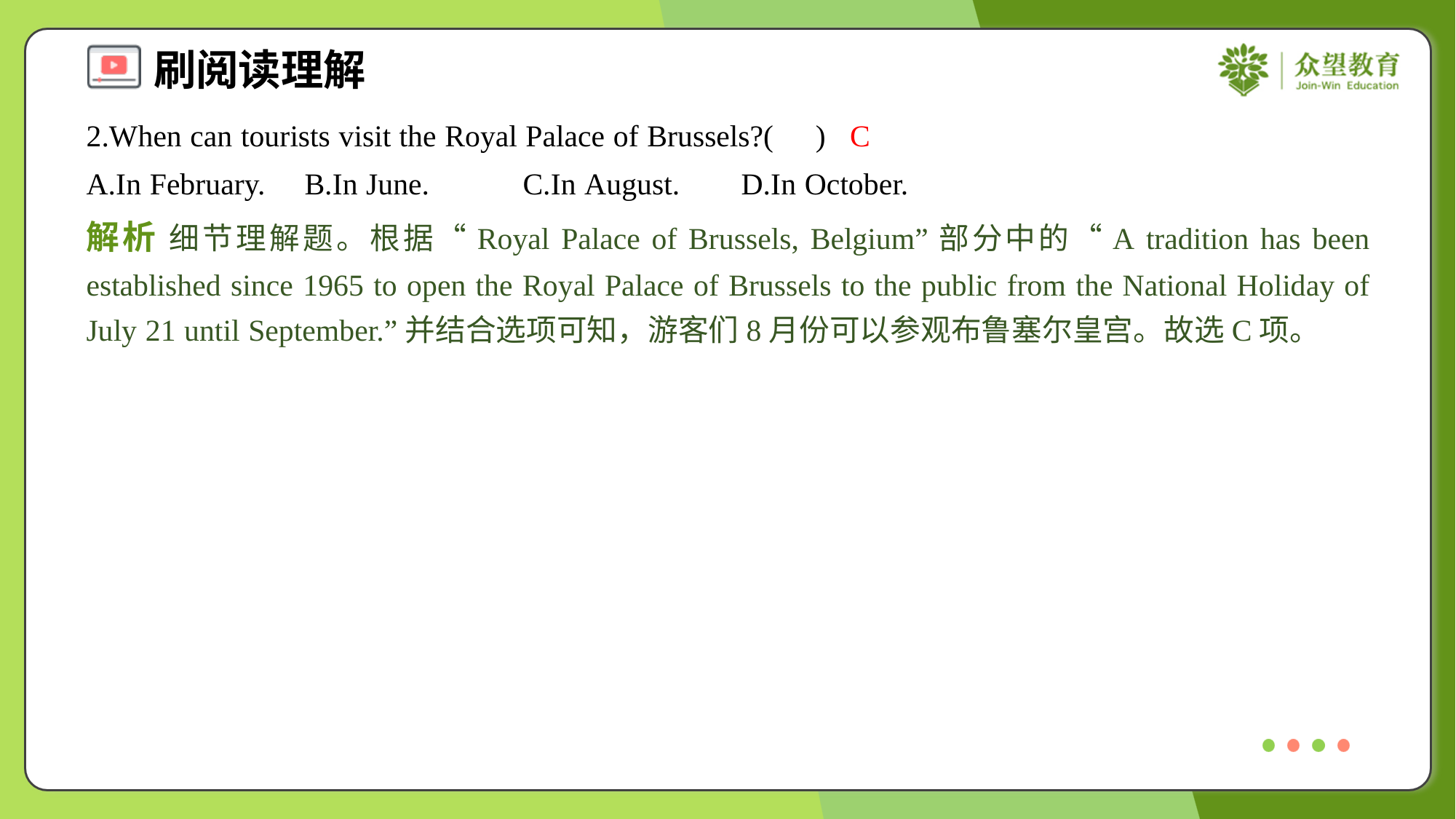

2.When can tourists visit the Royal Palace of Brussels?(     )
C
A.In February.	B.In June.	C.In August.	D.In October.
解析 细节理解题。根据“Royal Palace of Brussels, Belgium”部分中的“A tradition has been established since 1965 to open the Royal Palace of Brussels to the public from the National Holiday of July 21 until September.”并结合选项可知，游客们8月份可以参观布鲁塞尔皇宫。故选C项。